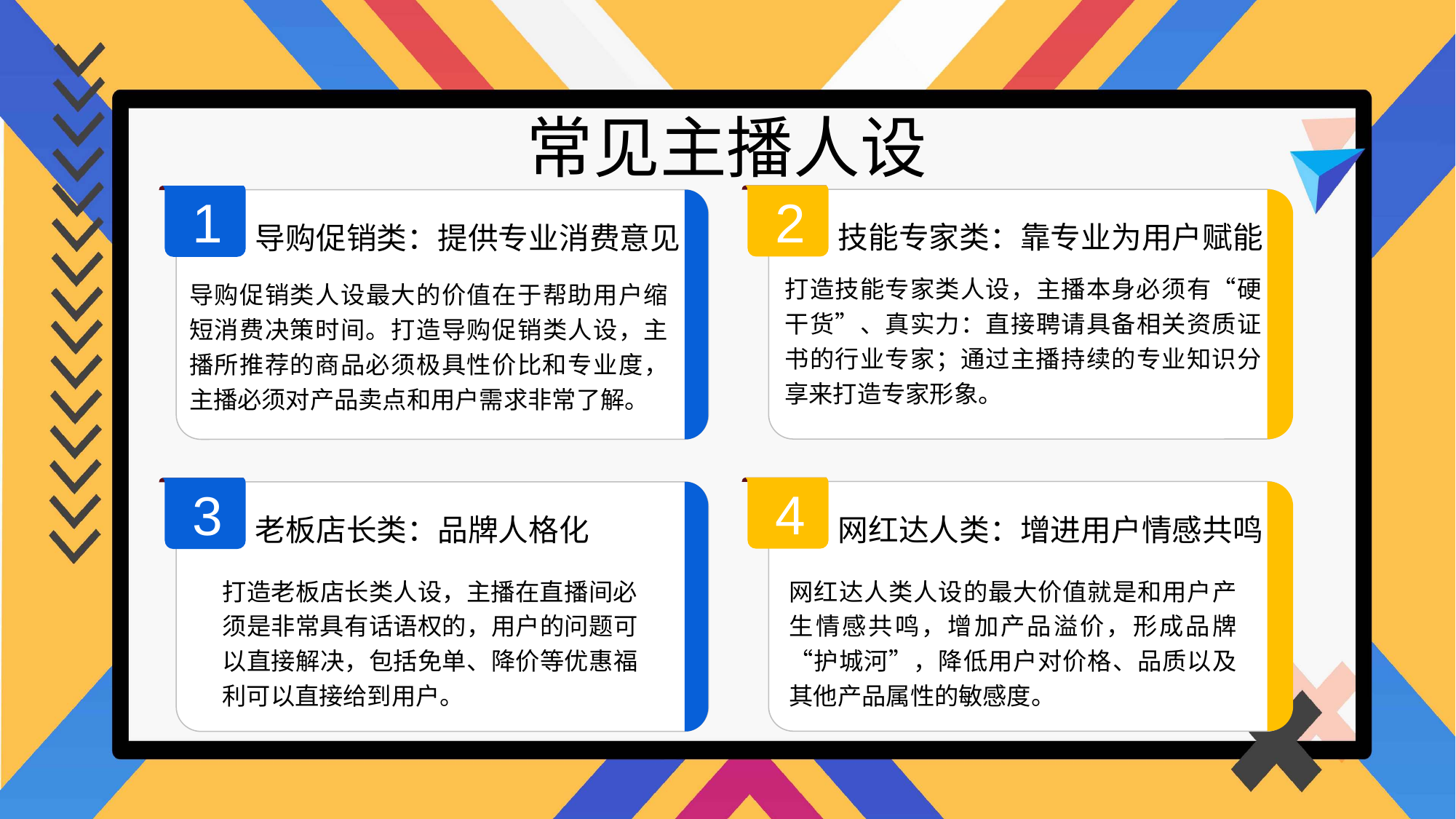

常见主播人设
2
1

技能专家类：靠专业为用户赋能
导购促销类：提供专业消费意见
打造技能专家类人设，主播本身必须有“硬干货”、真实力：直接聘请具备相关资质证书的行业专家；通过主播持续的专业知识分享来打造专家形象。
导购促销类人设最大的价值在于帮助用户缩短消费决策时间。打造导购促销类人设，主播所推荐的商品必须极具性价比和专业度，主播必须对产品卖点和用户需求非常了解。
4
3

网红达人类：增进用户情感共鸣
老板店长类：品牌人格化
网红达人类人设的最大价值就是和用户产生情感共鸣，增加产品溢价，形成品牌“护城河”，降低用户对价格、品质以及其他产品属性的敏感度。
打造老板店长类人设，主播在直播间必须是非常具有话语权的，用户的问题可以直接解决，包括免单、降价等优惠福利可以直接给到用户。